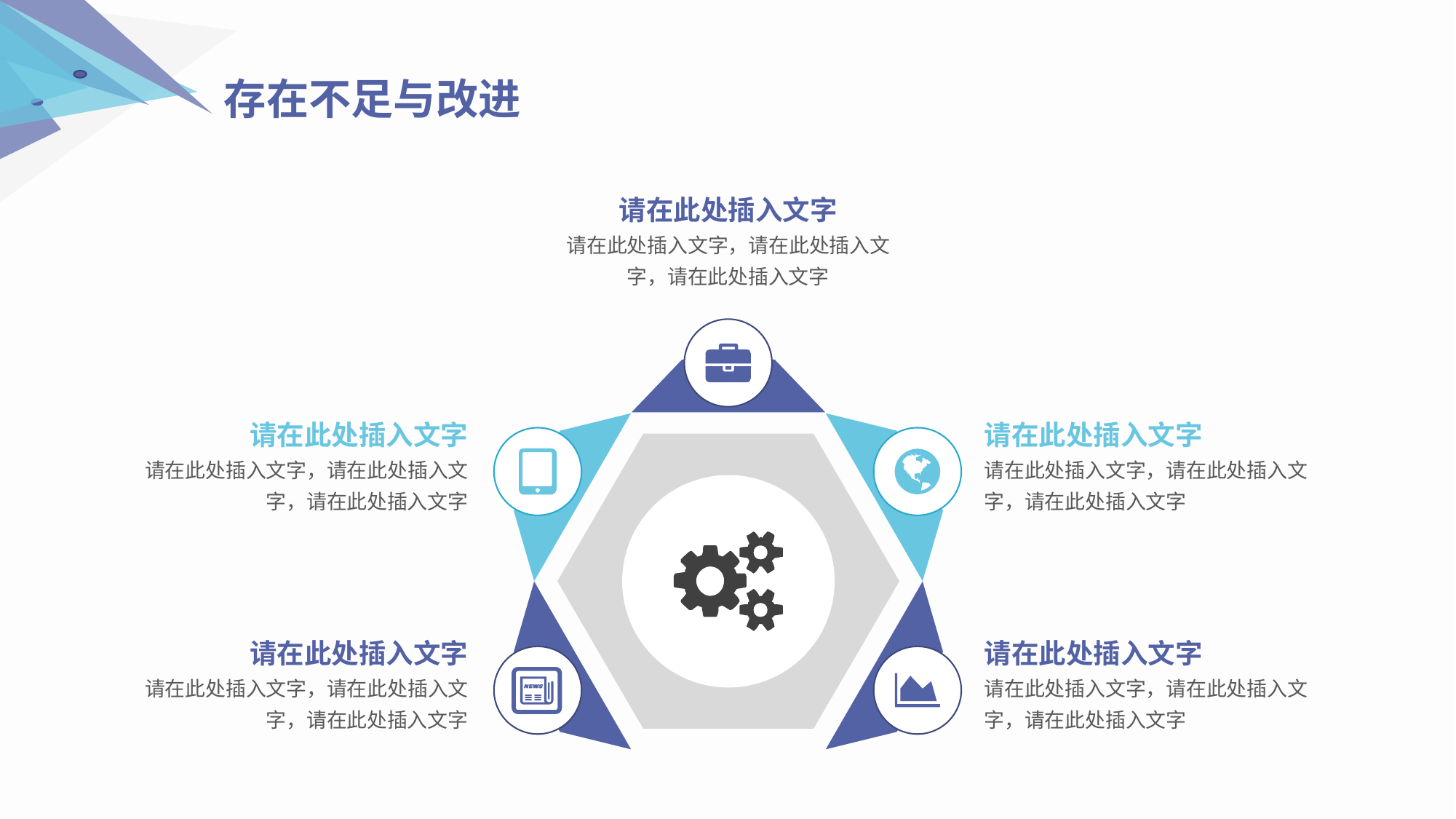

存在不足与改进
请在此处插入文字
请在此处插入文字，请在此处插入文字，请在此处插入文字

请在此处插入文字
请在此处插入文字，请在此处插入文字，请在此处插入文字
请在此处插入文字
请在此处插入文字，请在此处插入文字，请在此处插入文字
请在此处插入文字
请在此处插入文字，请在此处插入文字，请在此处插入文字
请在此处插入文字
请在此处插入文字，请在此处插入文字，请在此处插入文字